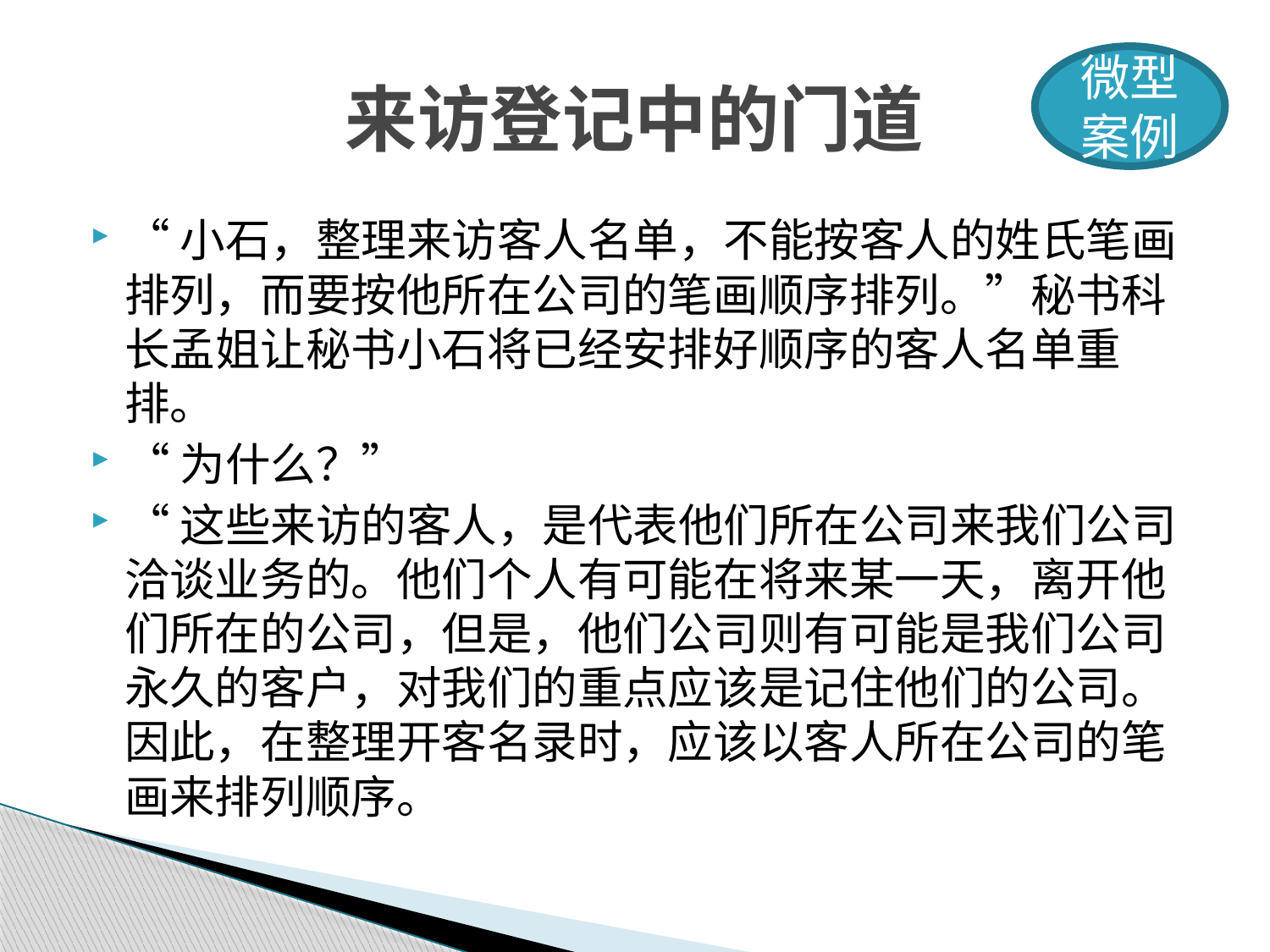

# 来访登记中的门道
微型案例
“小石，整理来访客人名单，不能按客人的姓氏笔画排列，而要按他所在公司的笔画顺序排列。”秘书科长孟姐让秘书小石将已经安排好顺序的客人名单重排。
“为什么？”
“这些来访的客人，是代表他们所在公司来我们公司洽谈业务的。他们个人有可能在将来某一天，离开他们所在的公司，但是，他们公司则有可能是我们公司永久的客户，对我们的重点应该是记住他们的公司。因此，在整理开客名录时，应该以客人所在公司的笔画来排列顺序。